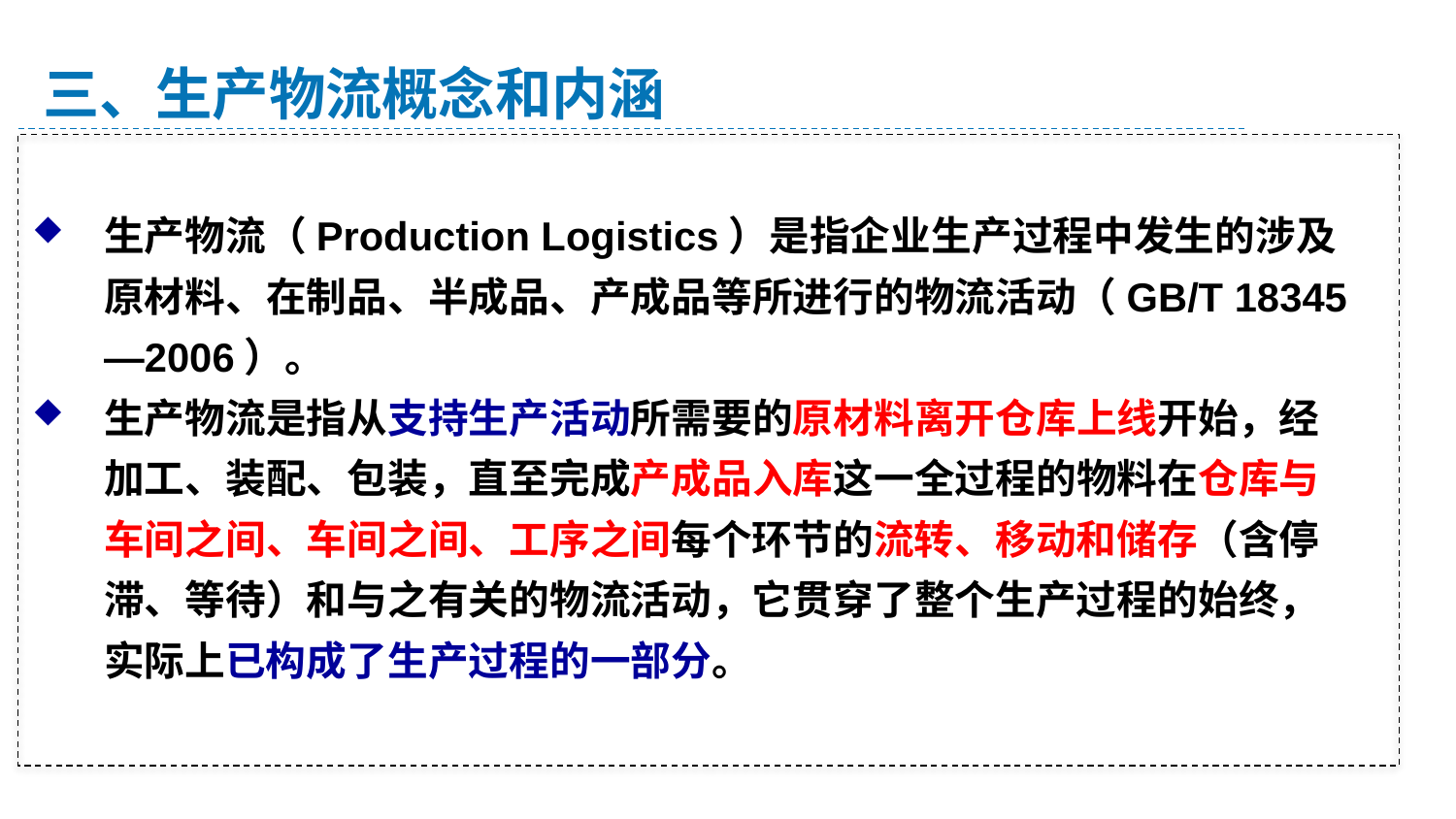

三、生产物流概念和内涵

生产物流（Production Logistics）是指企业生产过程中发生的涉及原材料、在制品、半成品、产成品等所进行的物流活动（GB/T 18345—2006）。
生产物流是指从支持生产活动所需要的原材料离开仓库上线开始，经加工、装配、包装，直至完成产成品入库这一全过程的物料在仓库与车间之间、车间之间、工序之间每个环节的流转、移动和储存（含停滞、等待）和与之有关的物流活动，它贯穿了整个生产过程的始终，实际上已构成了生产过程的一部分。